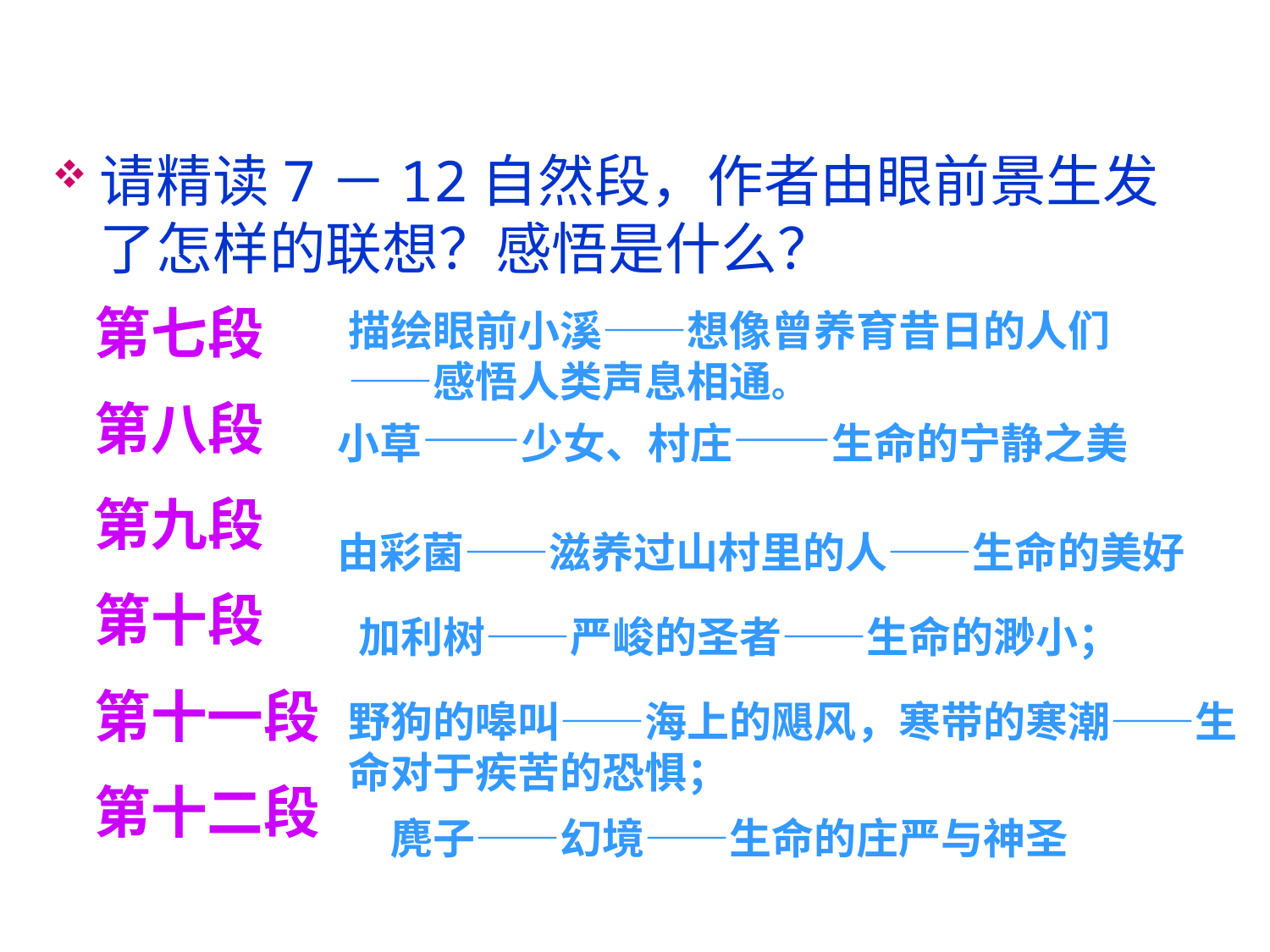

请精读7－12自然段，作者由眼前景生发了怎样的联想？感悟是什么？
第七段
第八段
第九段
第十段
第十一段
第十二段
描绘眼前小溪——想像曾养育昔日的人们——感悟人类声息相通。
小草——少女、村庄——生命的宁静之美
由彩菌——滋养过山村里的人——生命的美好
加利树——严峻的圣者——生命的渺小；
野狗的嗥叫——海上的飓风，寒带的寒潮——生命对于疾苦的恐惧；
麂子——幻境——生命的庄严与神圣